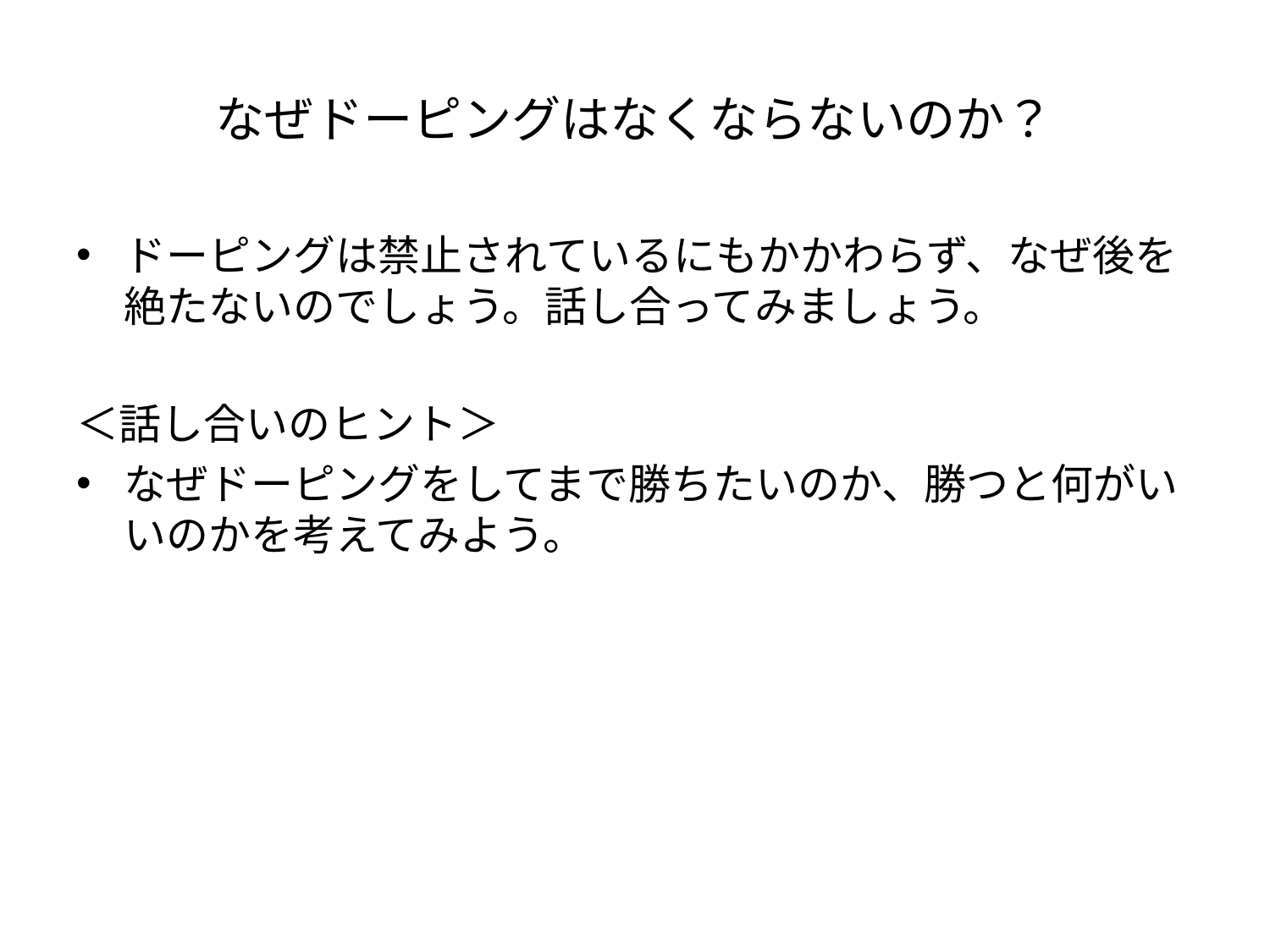

# なぜドーピングはなくならないのか？
ドーピングは禁止されているにもかかわらず、なぜ後を絶たないのでしょう。話し合ってみましょう。

＜話し合いのヒント＞
なぜドーピングをしてまで勝ちたいのか、勝つと何がいいのかを考えてみよう。